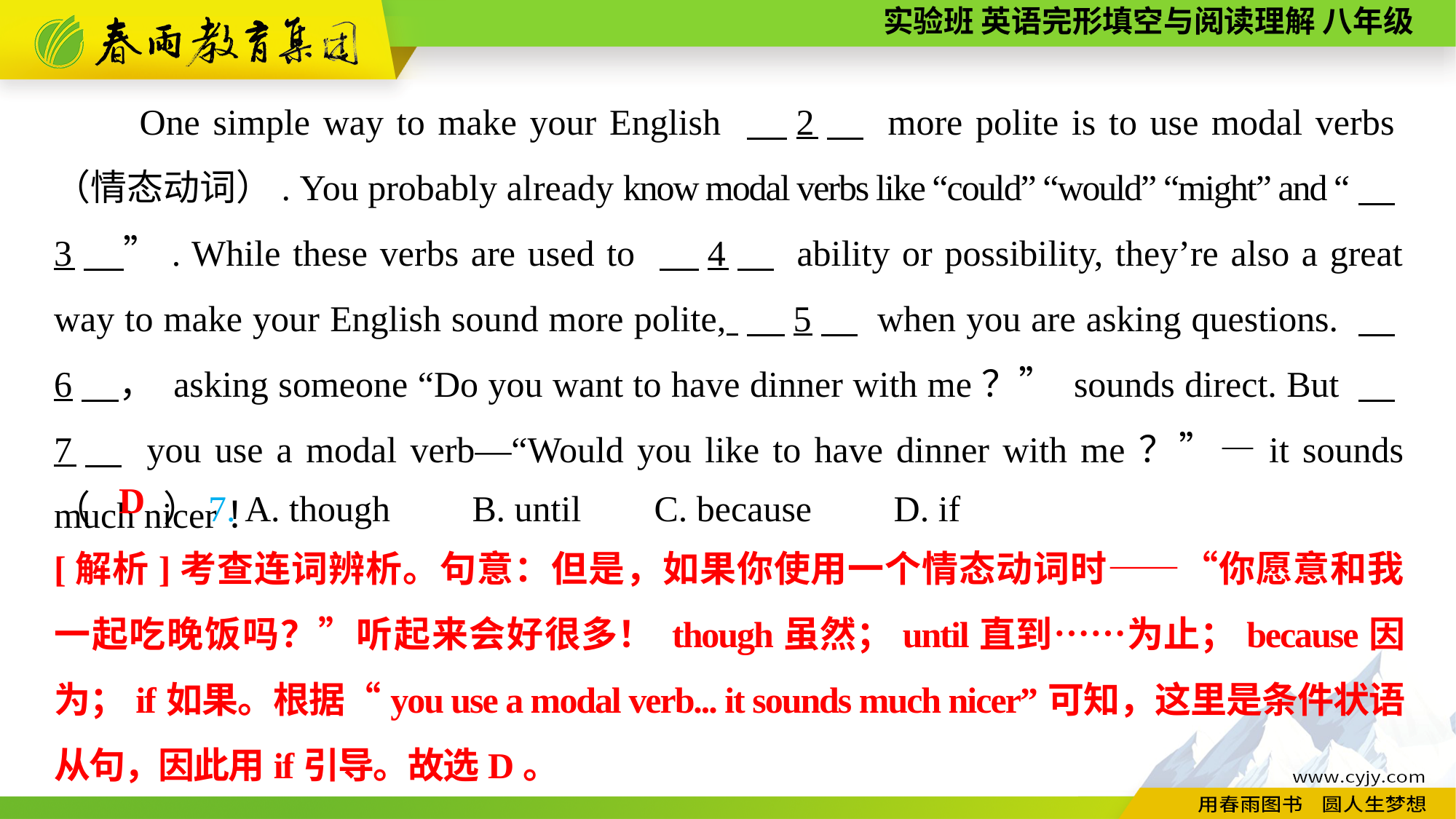

One simple way to make your English 　2　 more polite is to use modal verbs（情态动词）. You probably already know modal verbs like “could” “would” “might” and “　3　”. While these verbs are used to 　4　 ability or possibility, they’re also a great way to make your English sound more polite, 　5　 when you are asking questions. 　6　， asking someone “Do you want to have dinner with me？” sounds direct. But 　7　 you use a modal verb—“Would you like to have dinner with me？”—it sounds much nicer！
（　　）7. A. though         B. until        C. because         D. if
D
[解析]考查连词辨析。句意：但是，如果你使用一个情态动词时——“你愿意和我一起吃晚饭吗？”听起来会好很多！ though虽然；until直到……为止；because因为；if如果。根据“you use a modal verb... it sounds much nicer”可知，这里是条件状语从句，因此用if引导。故选D。